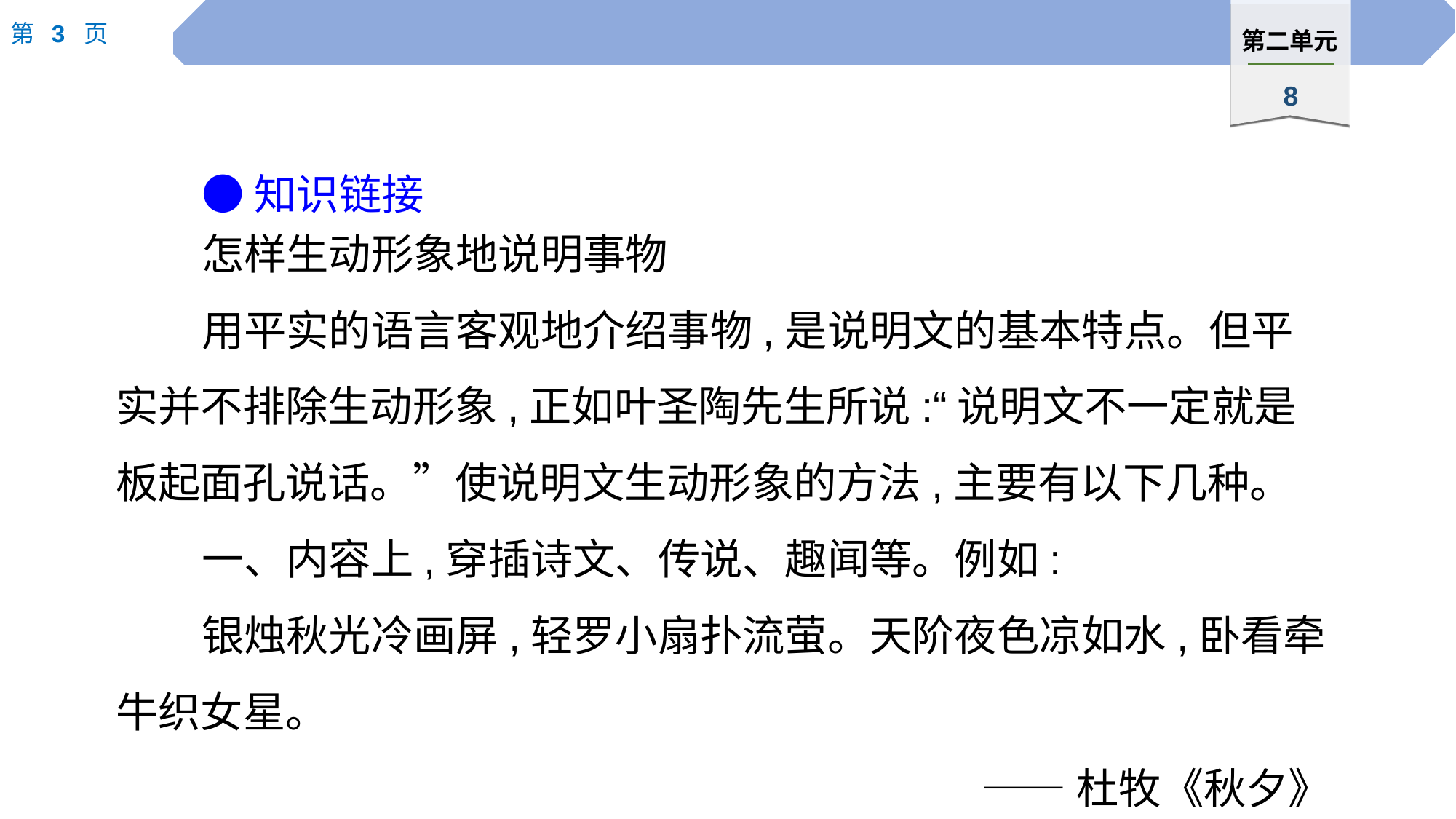

●知识链接
怎样生动形象地说明事物
用平实的语言客观地介绍事物,是说明文的基本特点。但平实并不排除生动形象,正如叶圣陶先生所说:“说明文不一定就是板起面孔说话。”使说明文生动形象的方法,主要有以下几种。
一、内容上,穿插诗文、传说、趣闻等。例如:
银烛秋光冷画屏,轻罗小扇扑流萤。天阶夜色凉如水,卧看牵牛织女星。
——杜牧《秋夕》